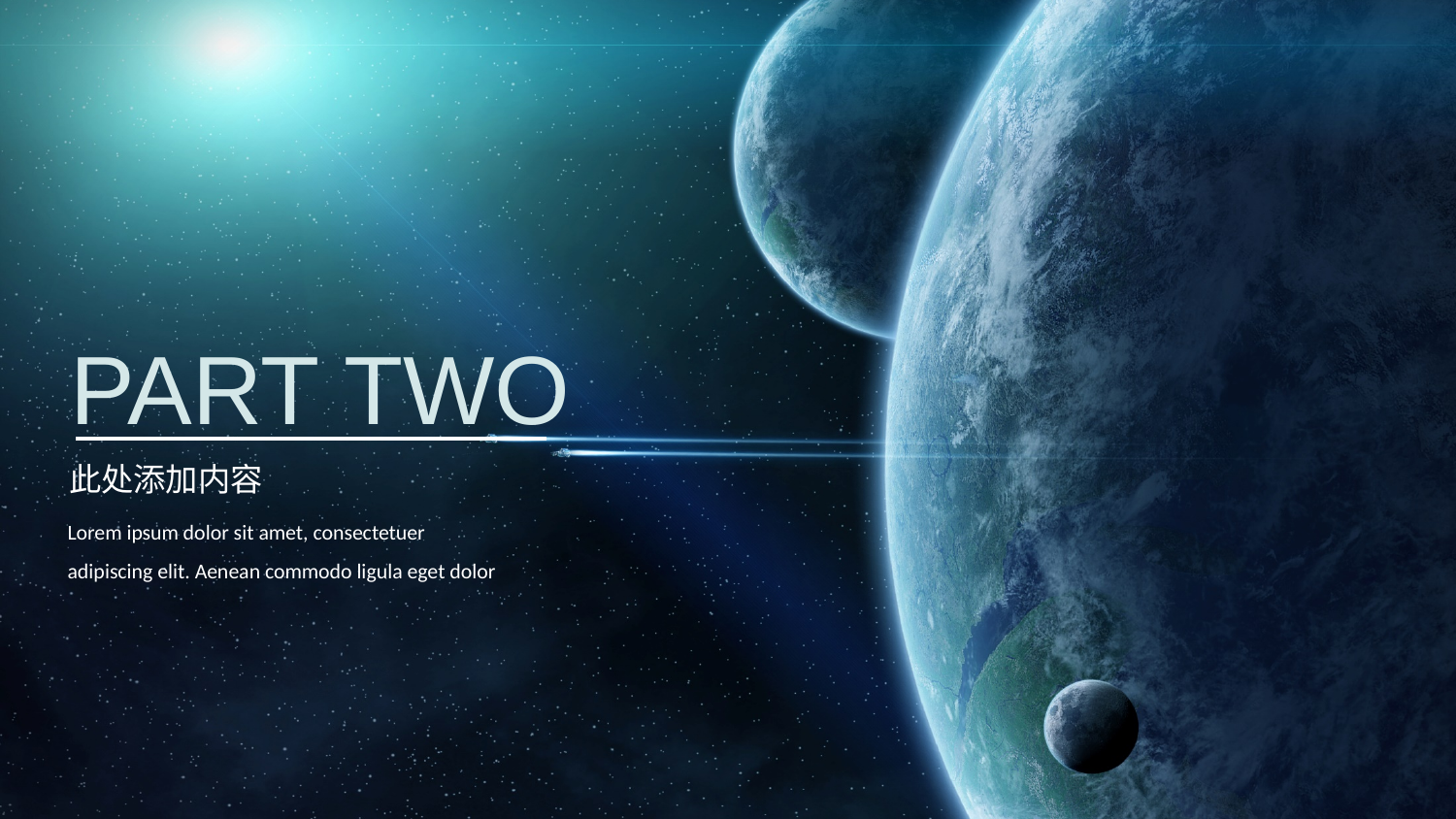

PART TWO
此处添加内容
Lorem ipsum dolor sit amet, consectetuer adipiscing elit. Aenean commodo ligula eget dolor